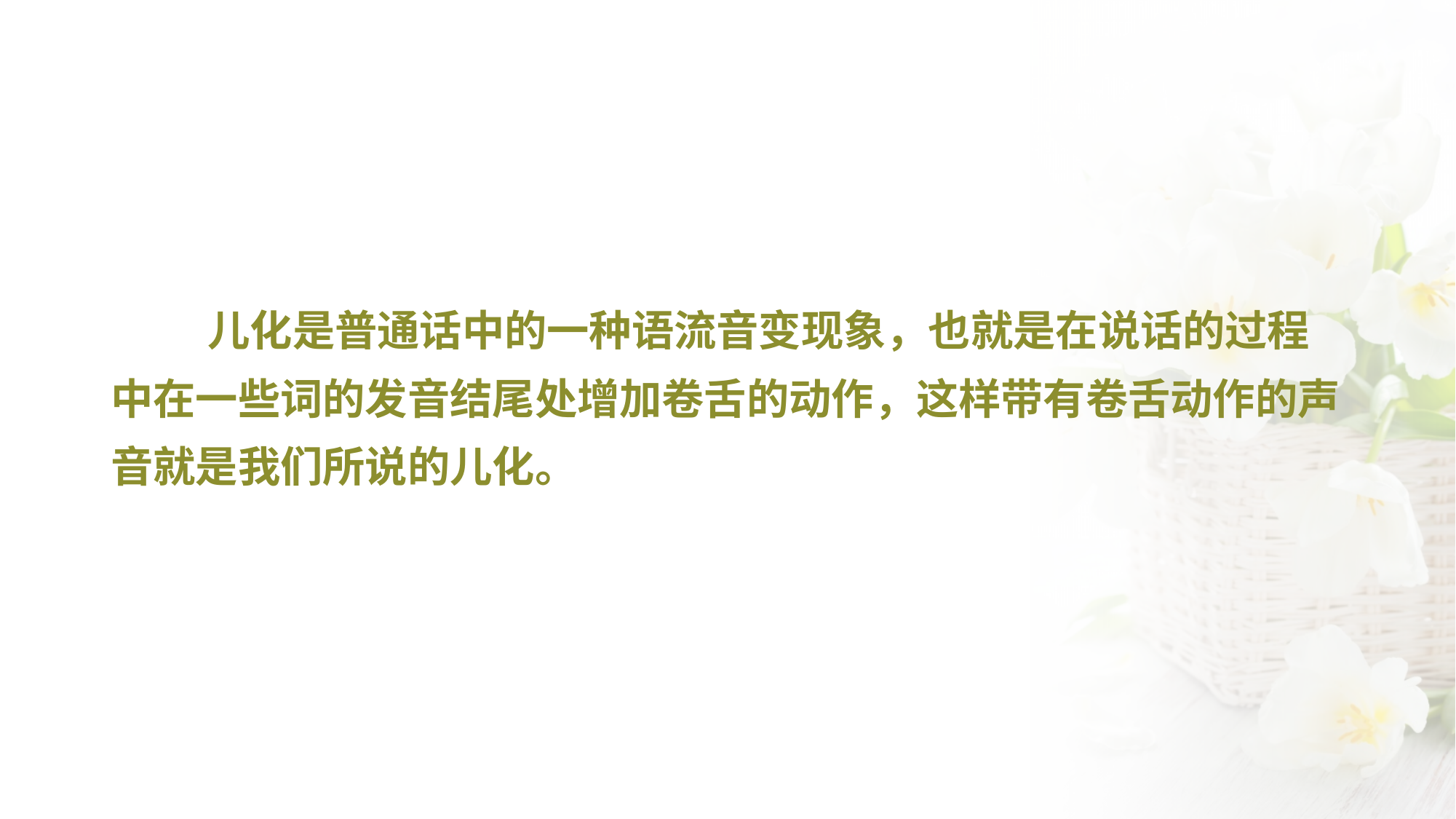

儿化是普通话中的一种语流音变现象，也就是在说话的过程中在一些词的发音结尾处增加卷舌的动作，这样带有卷舌动作的声音就是我们所说的儿化。